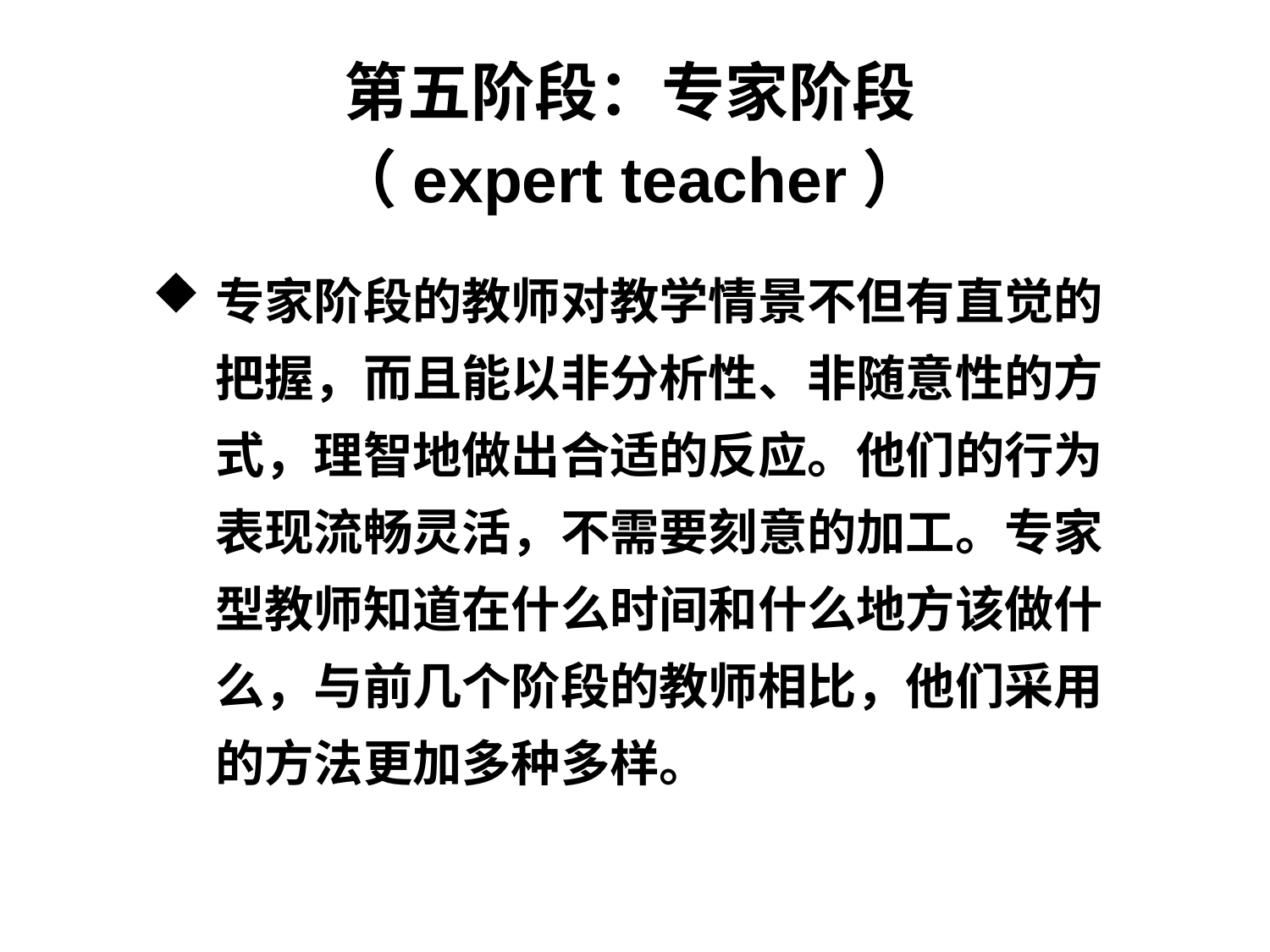

第五阶段：专家阶段
（expert teacher）
专家阶段的教师对教学情景不但有直觉的把握，而且能以非分析性、非随意性的方式，理智地做出合适的反应。他们的行为表现流畅灵活，不需要刻意的加工。专家型教师知道在什么时间和什么地方该做什么，与前几个阶段的教师相比，他们采用的方法更加多种多样。